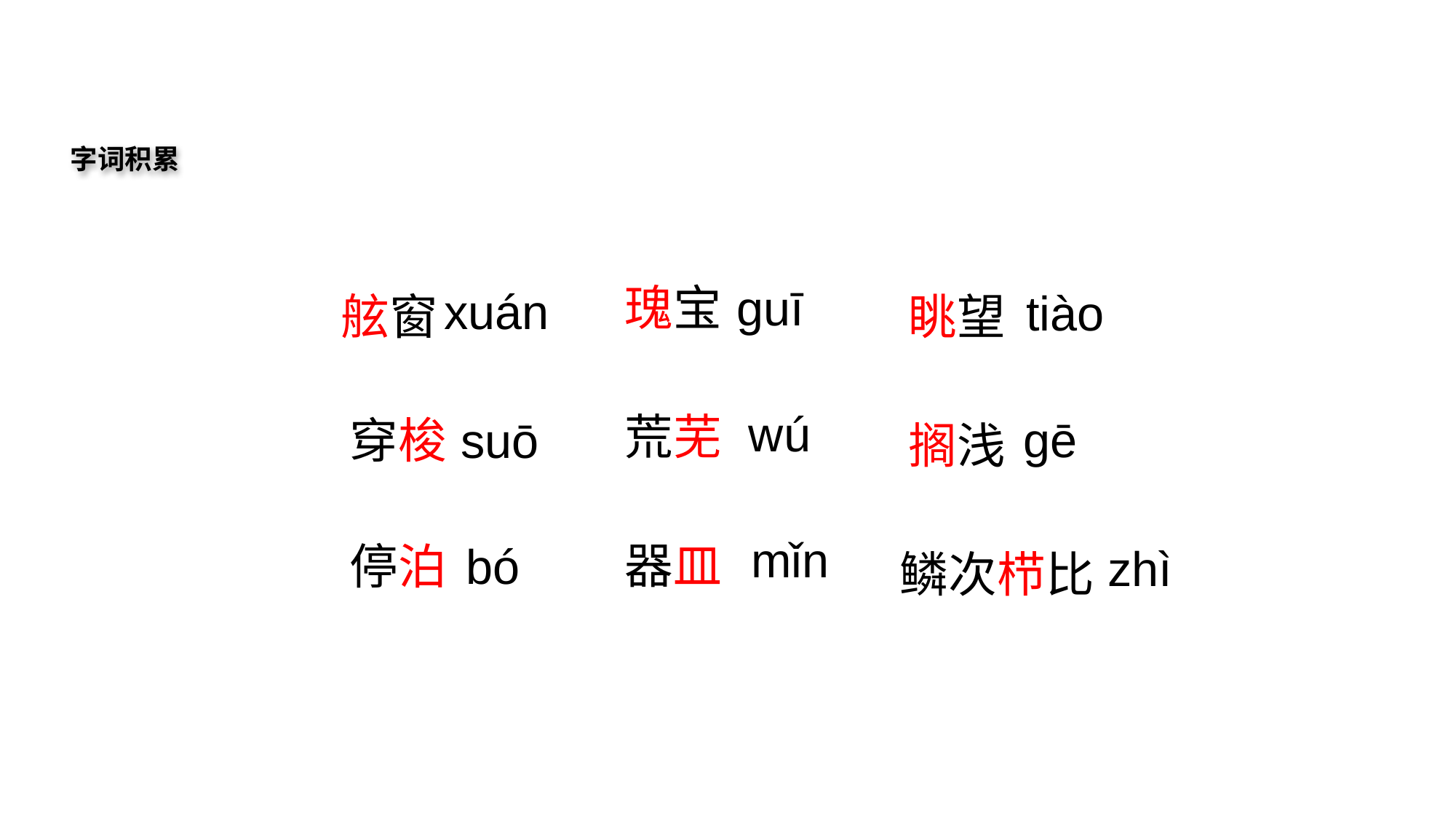

字词积累
瑰宝
ɡuī
xuán
tiào
眺望
舷窗
wú
荒芜
ɡē
suō
穿梭
搁浅
mǐn
器皿
停泊
bó
zhì
鳞次栉比